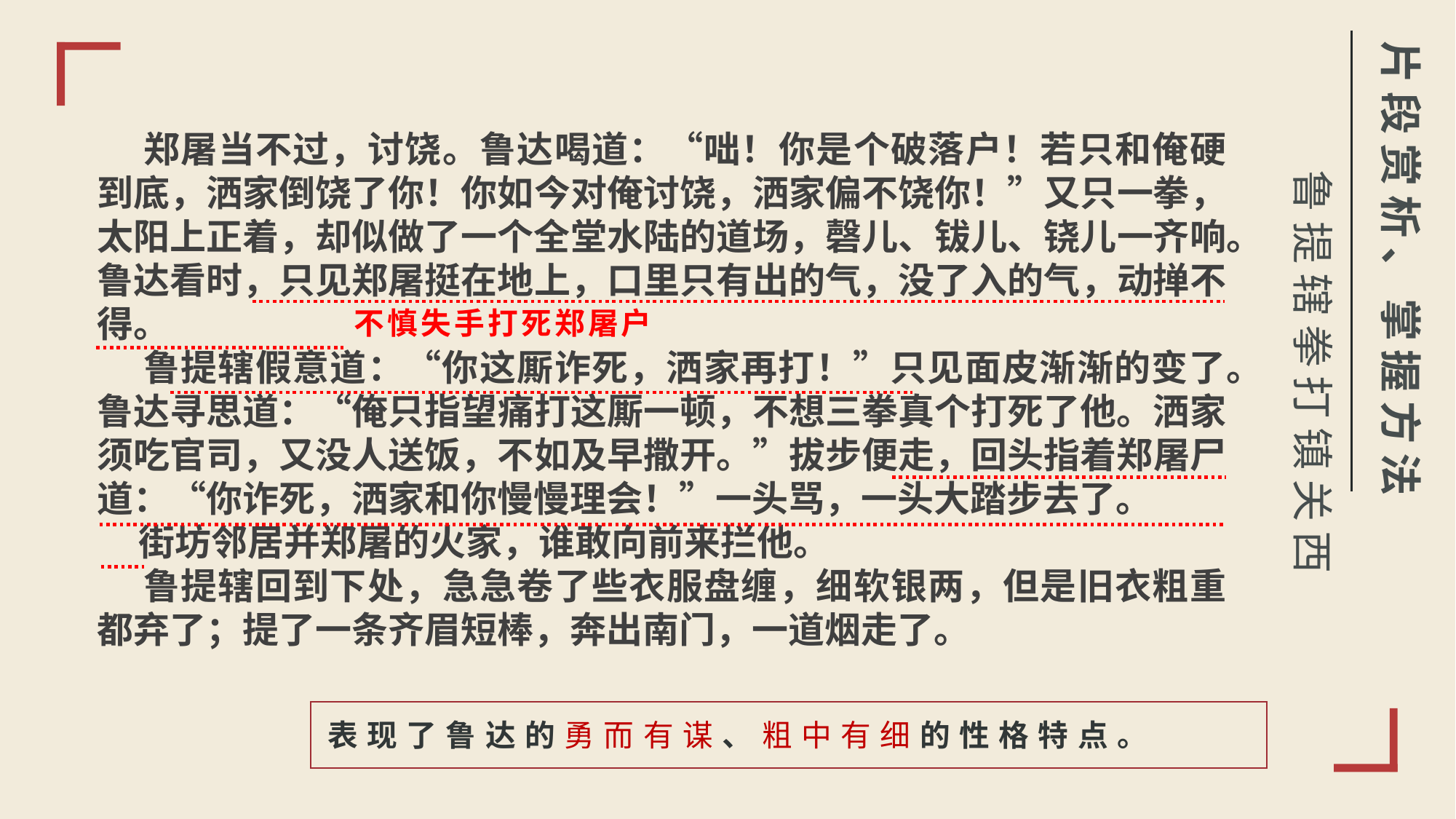

片段赏析、掌握方法
鲁提辖拳打镇关西

    郑屠当不过，讨饶。鲁达喝道：“咄！你是个破落户！若只和俺硬到底，洒家倒饶了你！你如今对俺讨饶，洒家偏不饶你！”又只一拳，太阳上正着，却似做了一个全堂水陆的道场，磬儿、钹儿、铙儿一齐响。鲁达看时，只见郑屠挺在地上，口里只有出的气，没了入的气，动掸不得。
    鲁提辖假意道：“你这厮诈死，洒家再打！”只见面皮渐渐的变了。鲁达寻思道：“俺只指望痛打这厮一顿，不想三拳真个打死了他。洒家须吃官司，又没人送饭，不如及早撒开。”拔步便走，回头指着郑屠尸道：“你诈死，洒家和你慢慢理会！”一头骂，一头大踏步去了。
    街坊邻居并郑屠的火家，谁敢向前来拦他。
    鲁提辖回到下处，急急卷了些衣服盘缠，细软银两，但是旧衣粗重都弃了；提了一条齐眉短棒，奔出南门，一道烟走了。
不慎失手打死郑屠户

表现了鲁达的勇而有谋、粗中有细的性格特点。